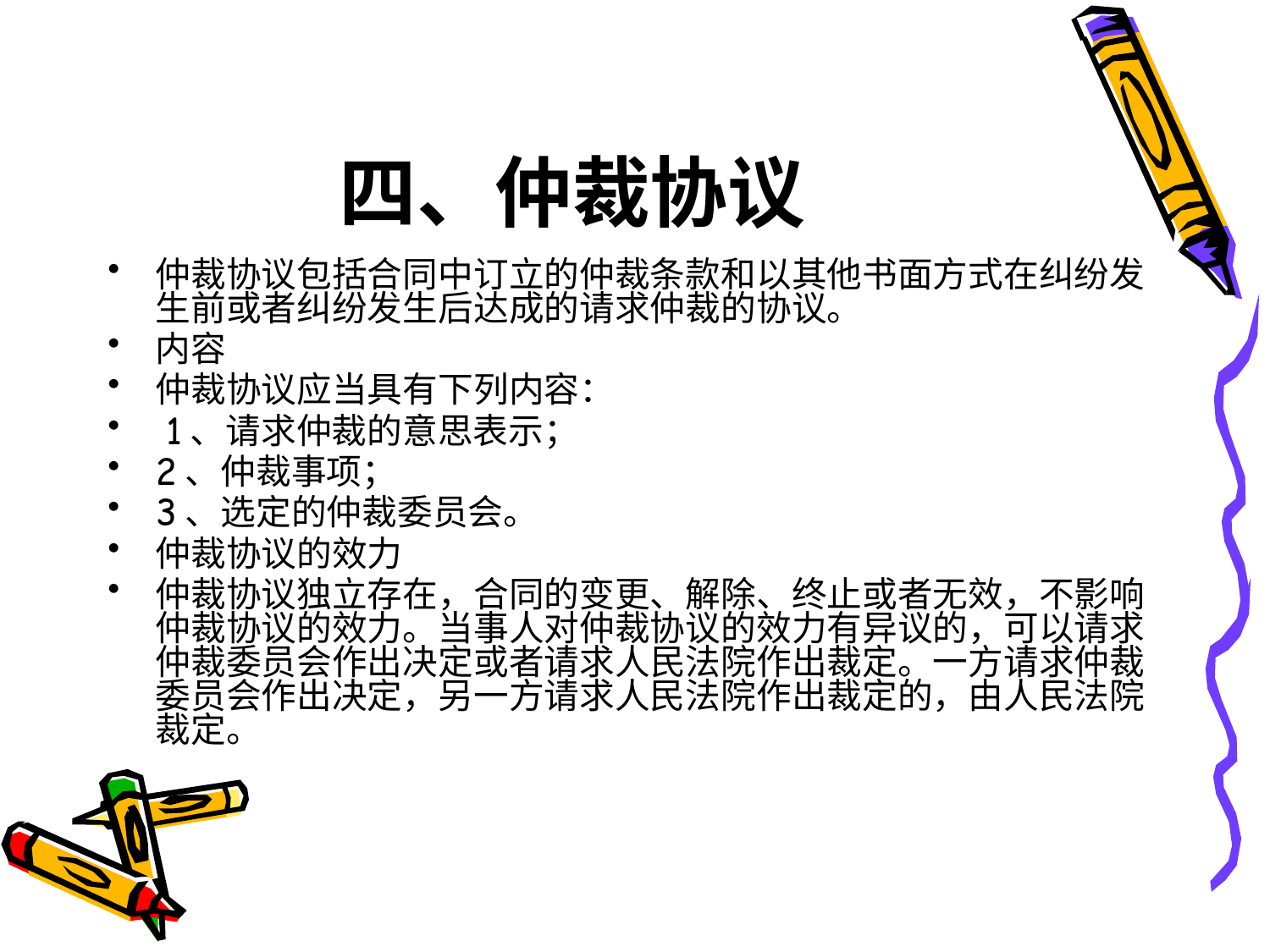

# 四、仲裁协议
仲裁协议包括合同中订立的仲裁条款和以其他书面方式在纠纷发生前或者纠纷发生后达成的请求仲裁的协议。
内容
仲裁协议应当具有下列内容：
 1、请求仲裁的意思表示；
2、仲裁事项；
3、选定的仲裁委员会。
仲裁协议的效力
仲裁协议独立存在，合同的变更、解除、终止或者无效，不影响仲裁协议的效力。当事人对仲裁协议的效力有异议的，可以请求仲裁委员会作出决定或者请求人民法院作出裁定。一方请求仲裁委员会作出决定，另一方请求人民法院作出裁定的，由人民法院裁定。